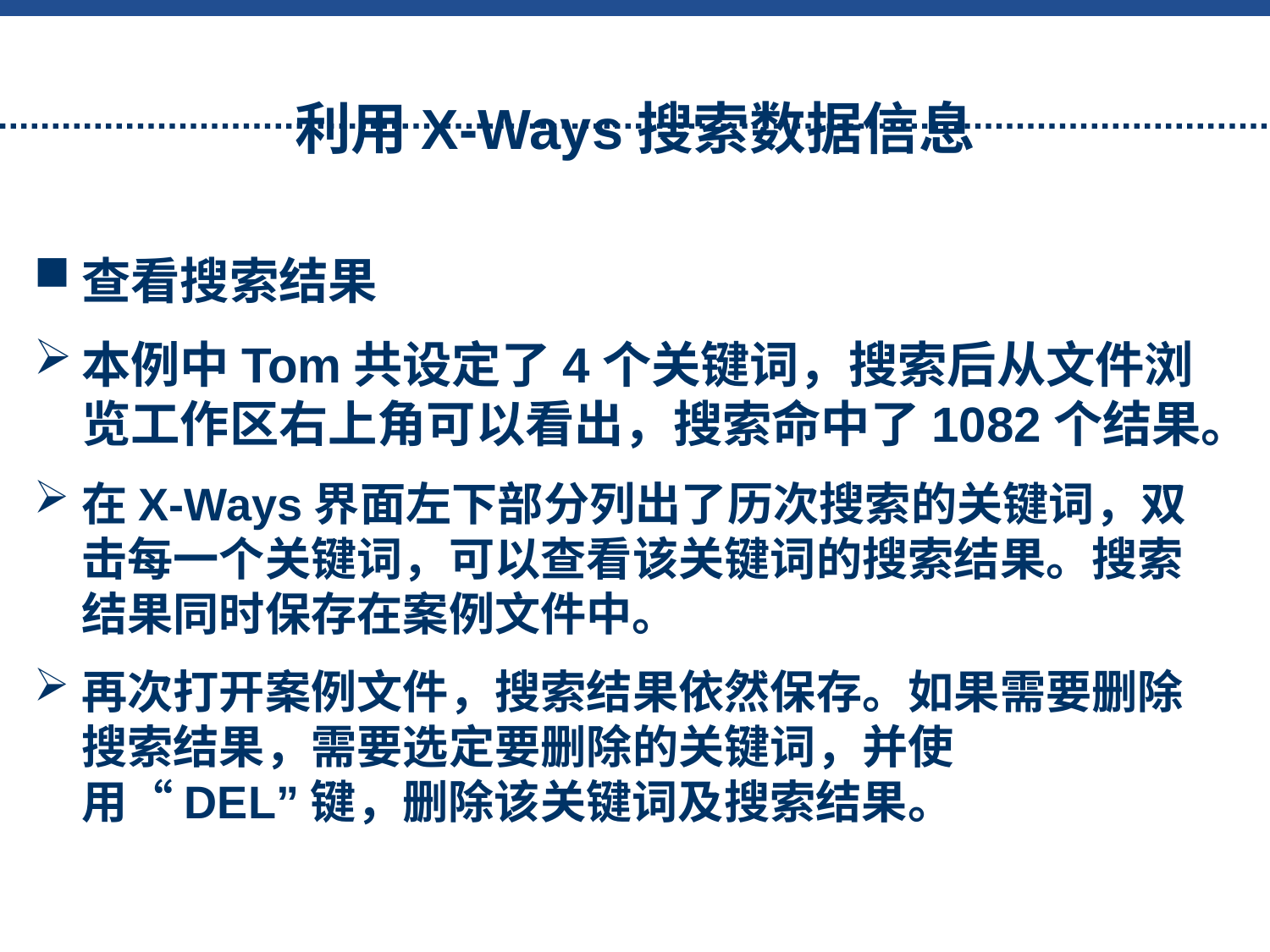

# 利用X-Ways搜索数据信息
查看搜索结果
本例中Tom共设定了4个关键词，搜索后从文件浏览工作区右上角可以看出，搜索命中了1082个结果。
在X-Ways界面左下部分列出了历次搜索的关键词，双击每一个关键词，可以查看该关键词的搜索结果。搜索结果同时保存在案例文件中。
再次打开案例文件，搜索结果依然保存。如果需要删除搜索结果，需要选定要删除的关键词，并使用“DEL”键，删除该关键词及搜索结果。